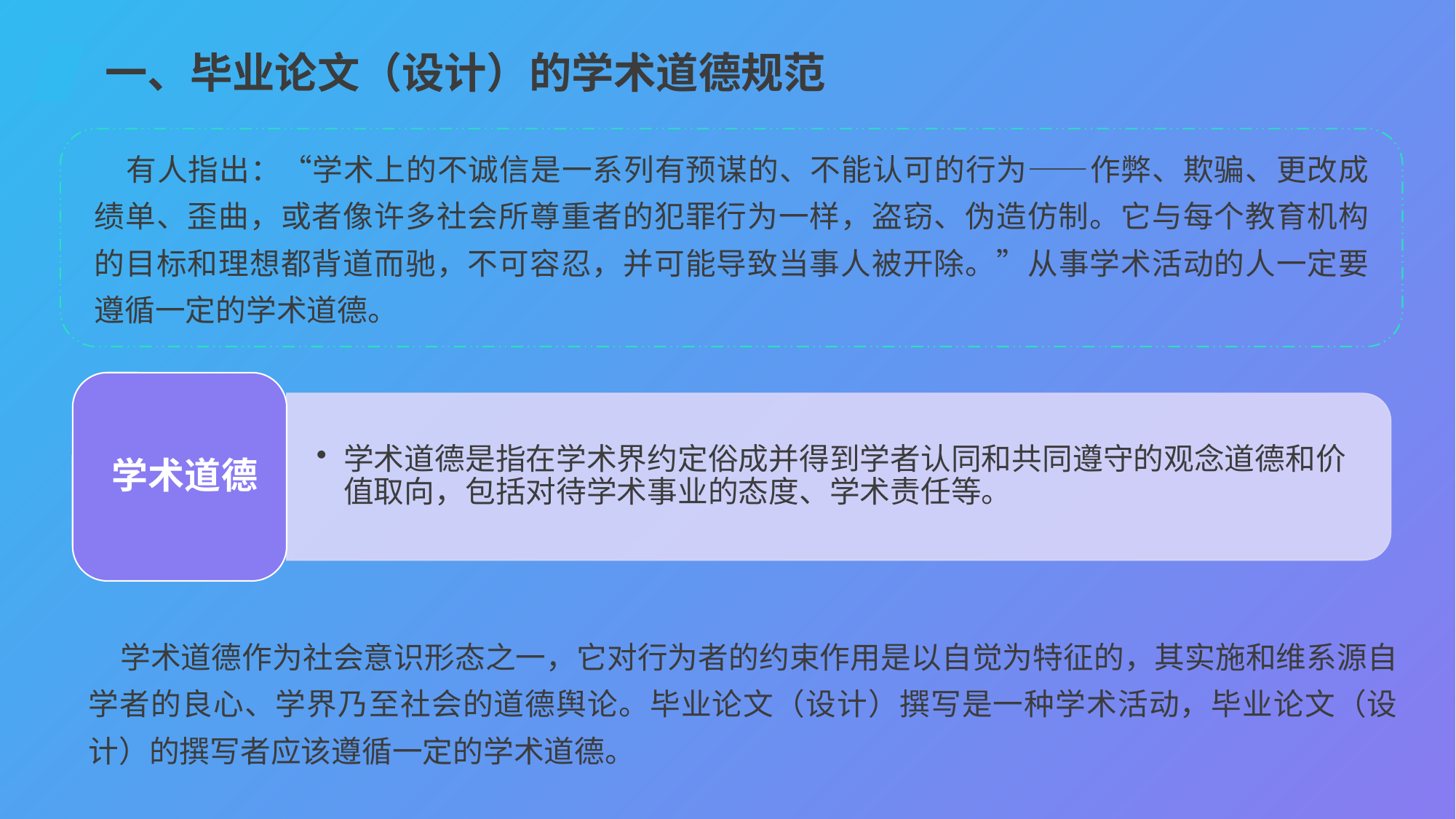

一、毕业论文（设计）的学术道德规范

有人指出：“学术上的不诚信是一系列有预谋的、不能认可的行为——作弊、欺骗、更改成绩单、歪曲，或者像许多社会所尊重者的犯罪行为一样，盗窃、伪造仿制。它与每个教育机构的目标和理想都背道而驰，不可容忍，并可能导致当事人被开除。”从事学术活动的人一定要遵循一定的学术道德。
学术道德是指在学术界约定俗成并得到学者认同和共同遵守的观念道德和价值取向，包括对待学术事业的态度、学术责任等。
学术道德
学术道德作为社会意识形态之一，它对行为者的约束作用是以自觉为特征的，其实施和维系源自学者的良心、学界乃至社会的道德舆论。毕业论文（设计）撰写是一种学术活动，毕业论文（设计）的撰写者应该遵循一定的学术道德。